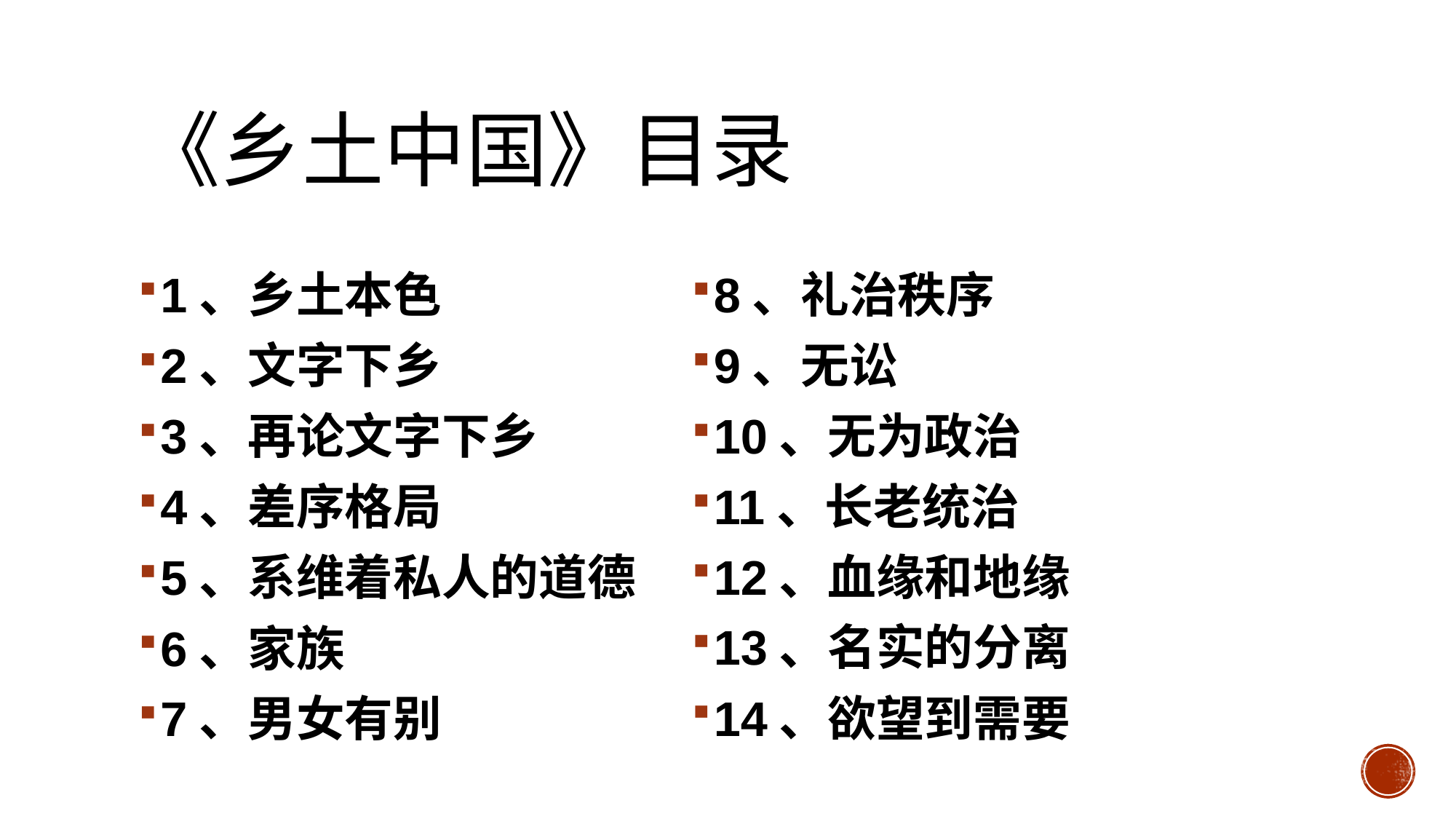

# 《乡土中国》目录
1、乡土本色
2、文字下乡
3、再论文字下乡
4、差序格局
5、系维着私人的道德
6、家族
7、男女有别
8、礼治秩序
9、无讼
10、无为政治
11、长老统治
12、血缘和地缘
13、名实的分离
14、欲望到需要